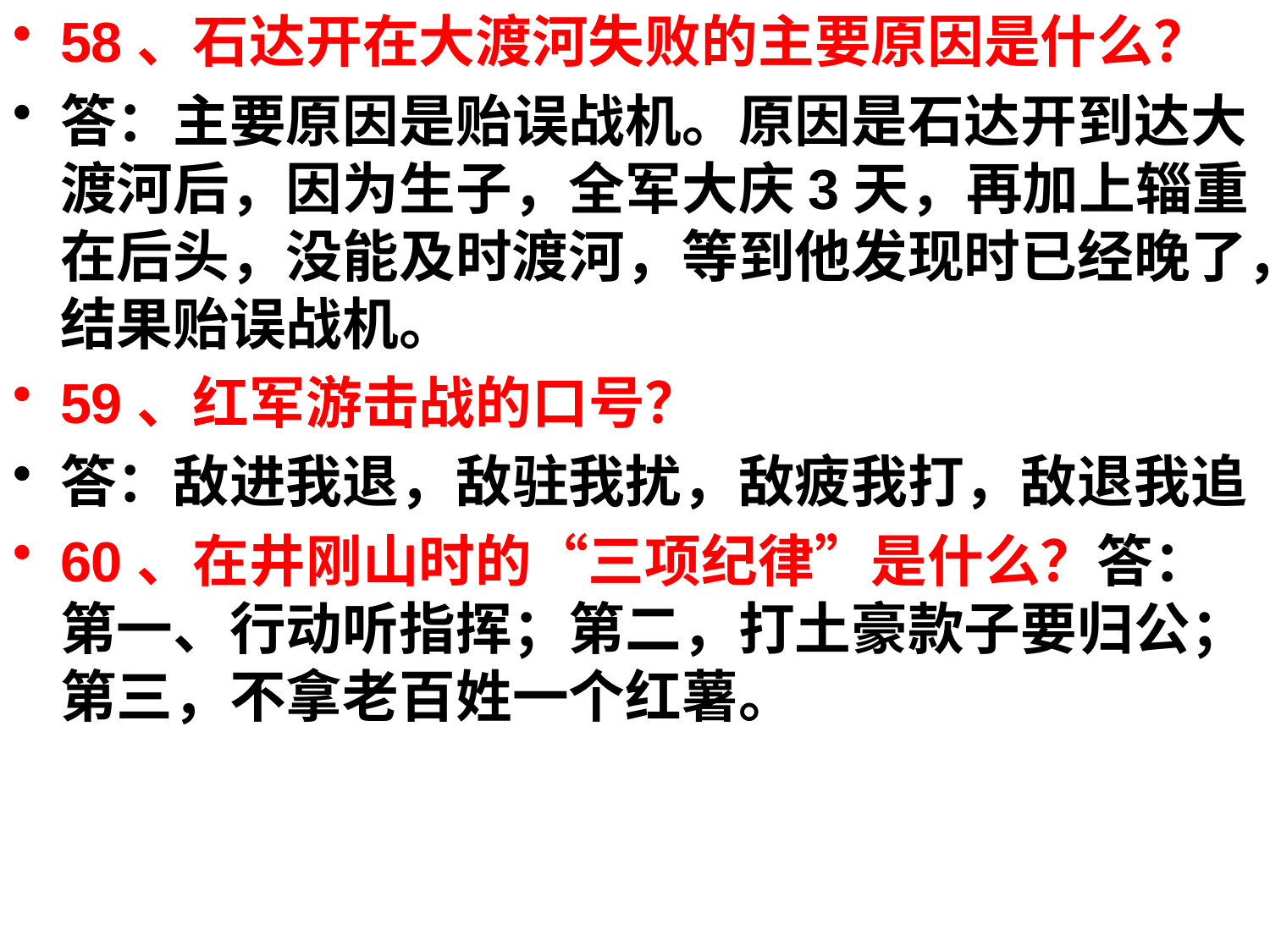

58、石达开在大渡河失败的主要原因是什么？
答：主要原因是贻误战机。原因是石达开到达大渡河后，因为生子，全军大庆3天，再加上辎重在后头，没能及时渡河，等到他发现时已经晚了，结果贻误战机。
59、红军游击战的口号？
答：敌进我退，敌驻我扰，敌疲我打，敌退我追
60、在井刚山时的“三项纪律”是什么？答：第一、行动听指挥；第二，打土豪款子要归公；第三，不拿老百姓一个红薯。
#